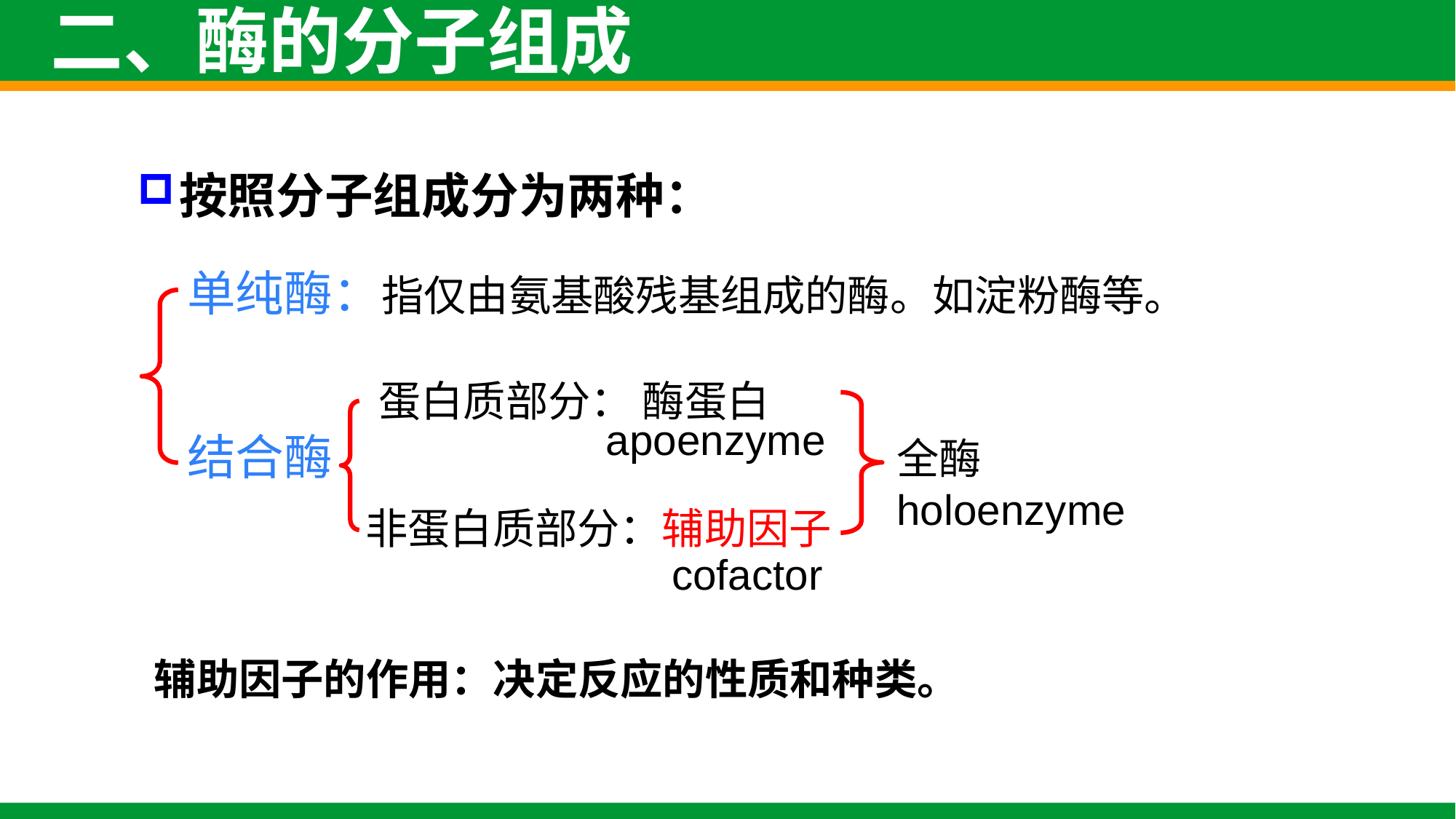

二、酶的分子组成
按照分子组成分为两种：
单纯酶：指仅由氨基酸残基组成的酶。如淀粉酶等。

蛋白质部分： 酶蛋白

apoenzyme
结合酶
全酶 holoenzyme
非蛋白质部分：辅助因子
cofactor
辅助因子的作用：决定反应的性质和种类。